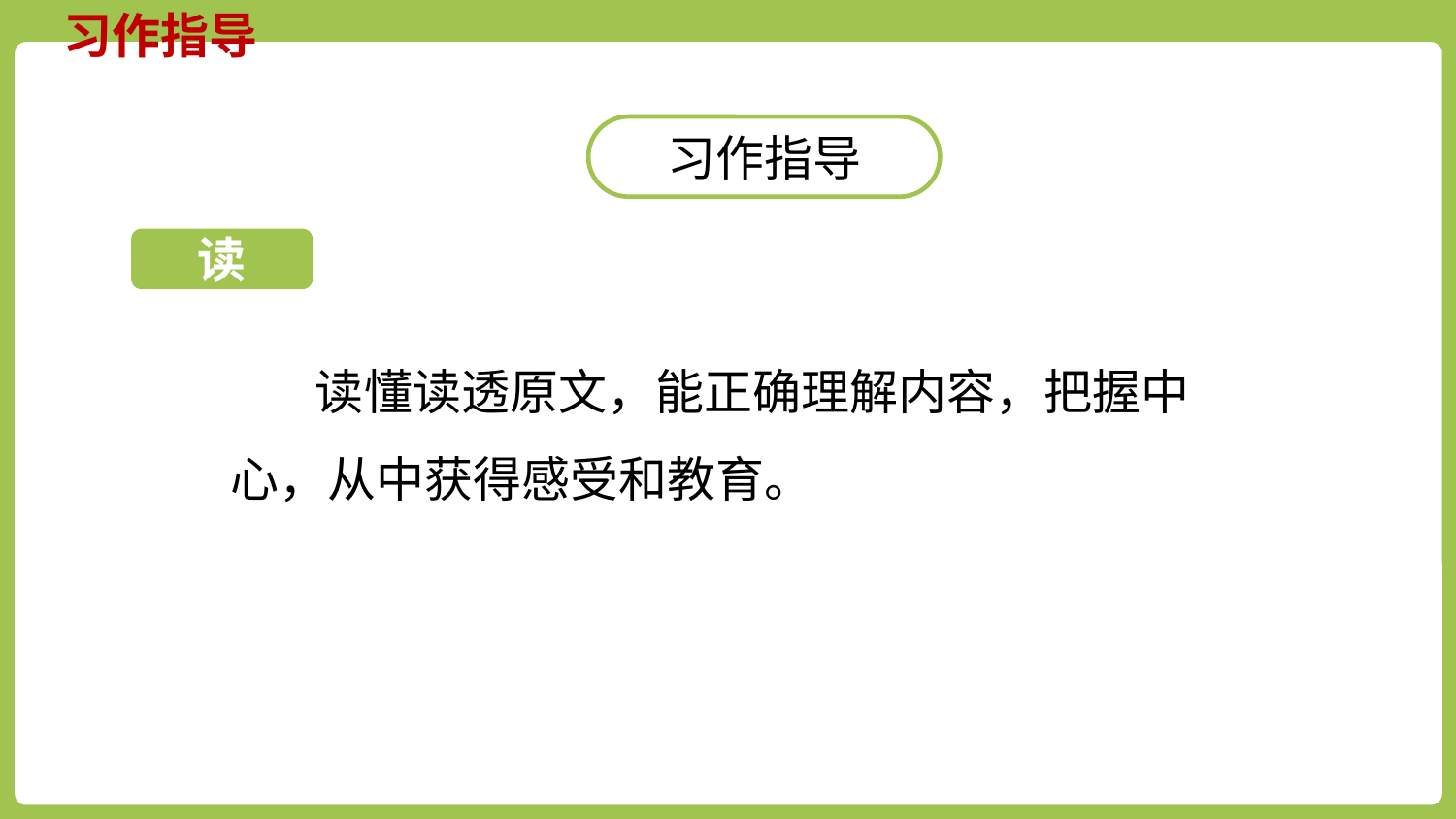

习作指导
习作指导
读
读懂读透原文，能正确理解内容，把握中心，从中获得感受和教育。